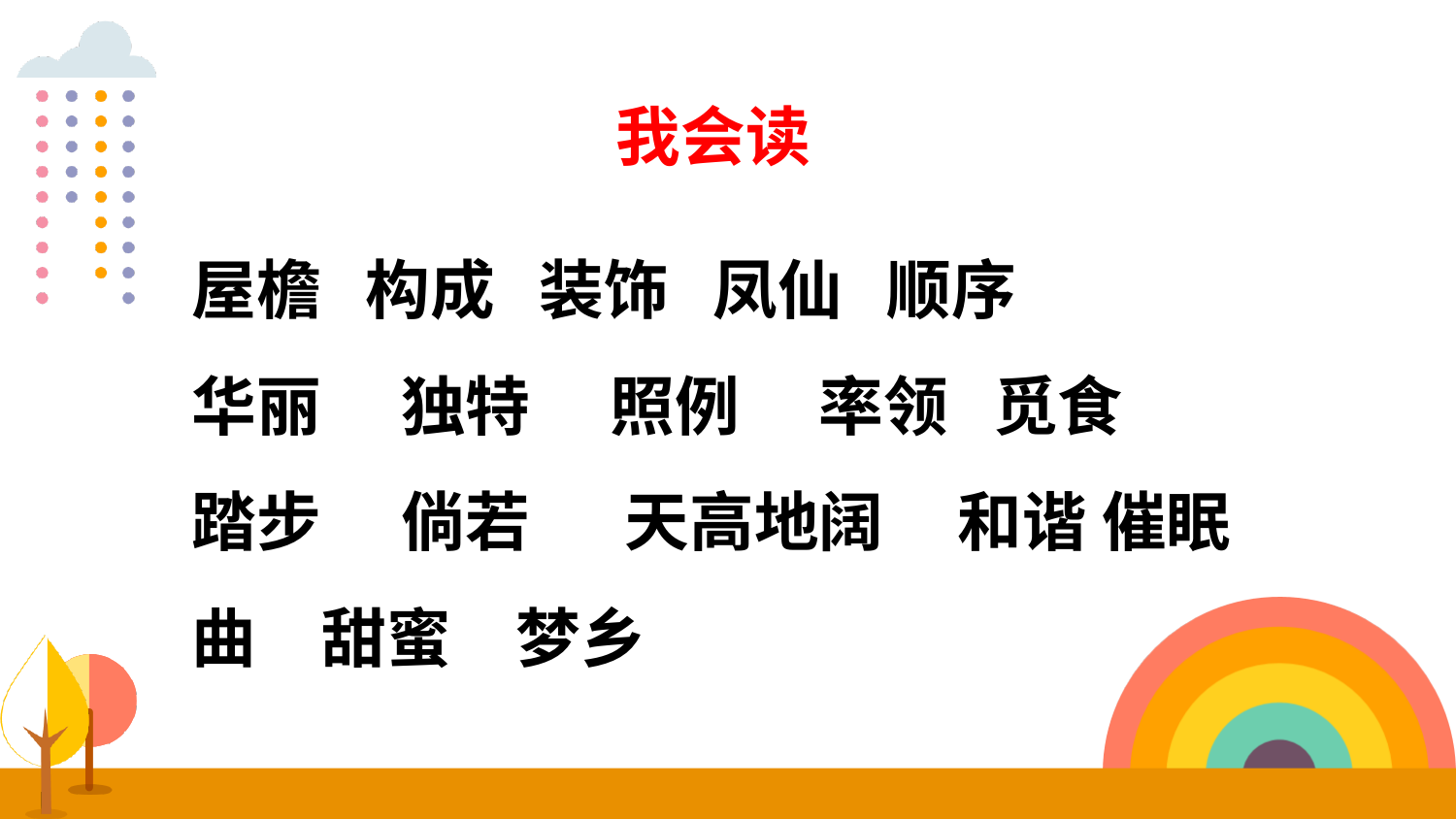

我会读
屋檐   构成   装饰   凤仙   顺序
华丽　 独特 　照例 　率领   觅食
踏步　 倘若　  天高地阔     和谐 催眠曲　甜蜜　梦乡